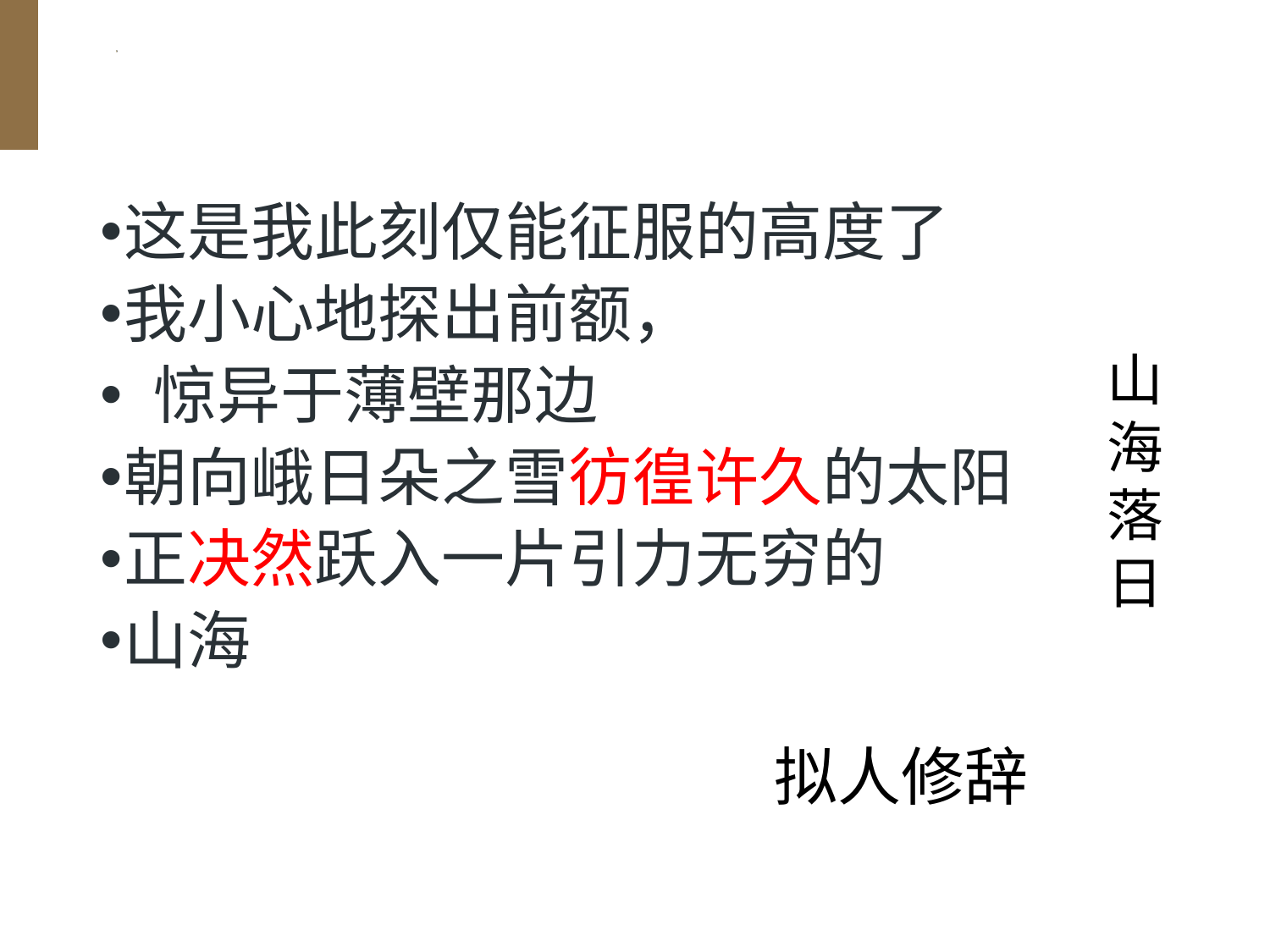

#
这是我此刻仅能征服的高度了
我小心地探出前额，
 惊异于薄壁那边
朝向峨日朵之雪彷徨许久的太阳
正决然跃入一片引力无穷的
山海
山海落日
拟人修辞